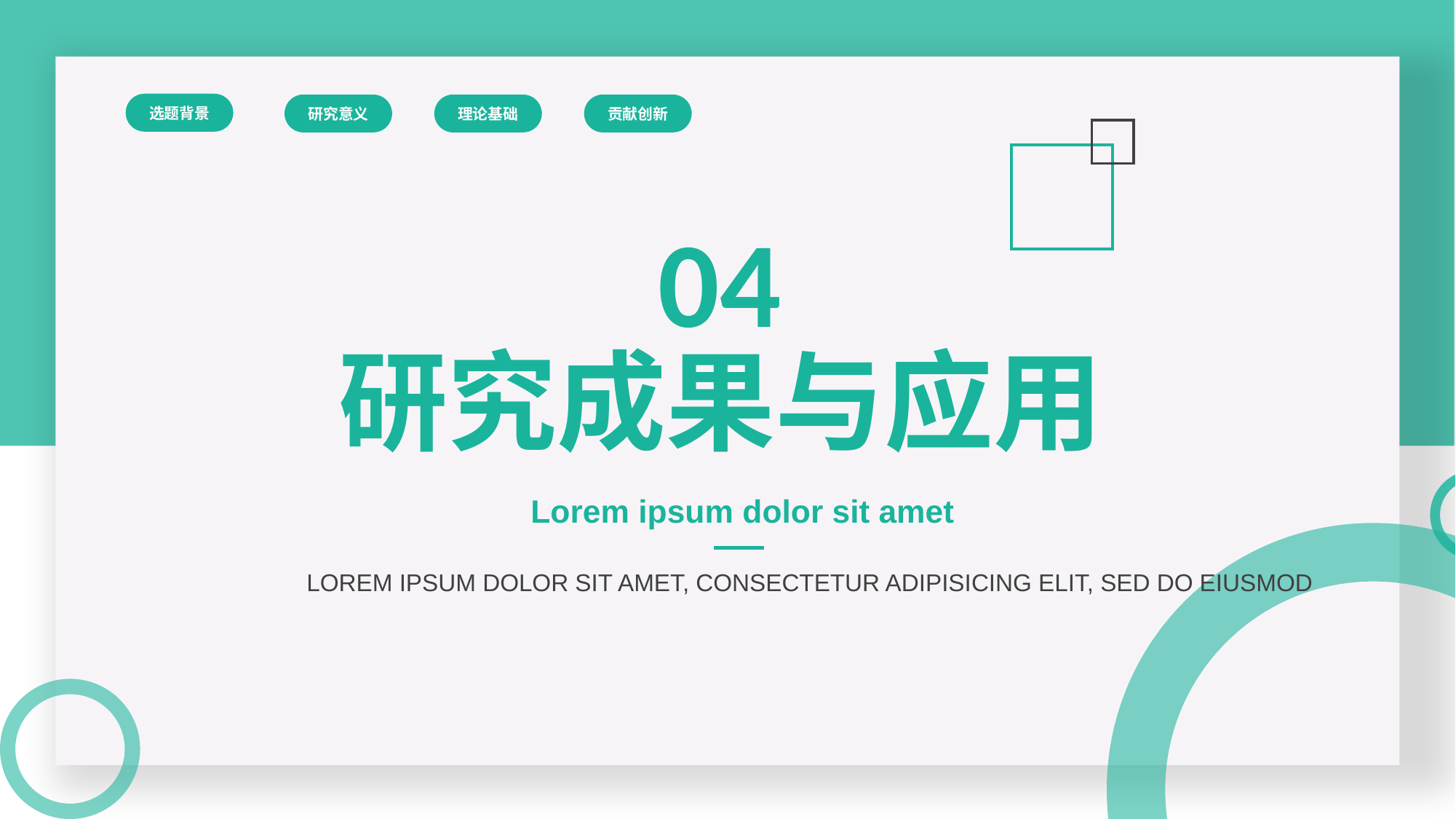

选题背景
研究意义
理论基础
贡献创新

04
研究成果与应用

Lorem ipsum dolor sit amet

LOREM IPSUM DOLOR SIT AMET, CONSECTETUR ADIPISICING ELIT, SED DO EIUSMOD